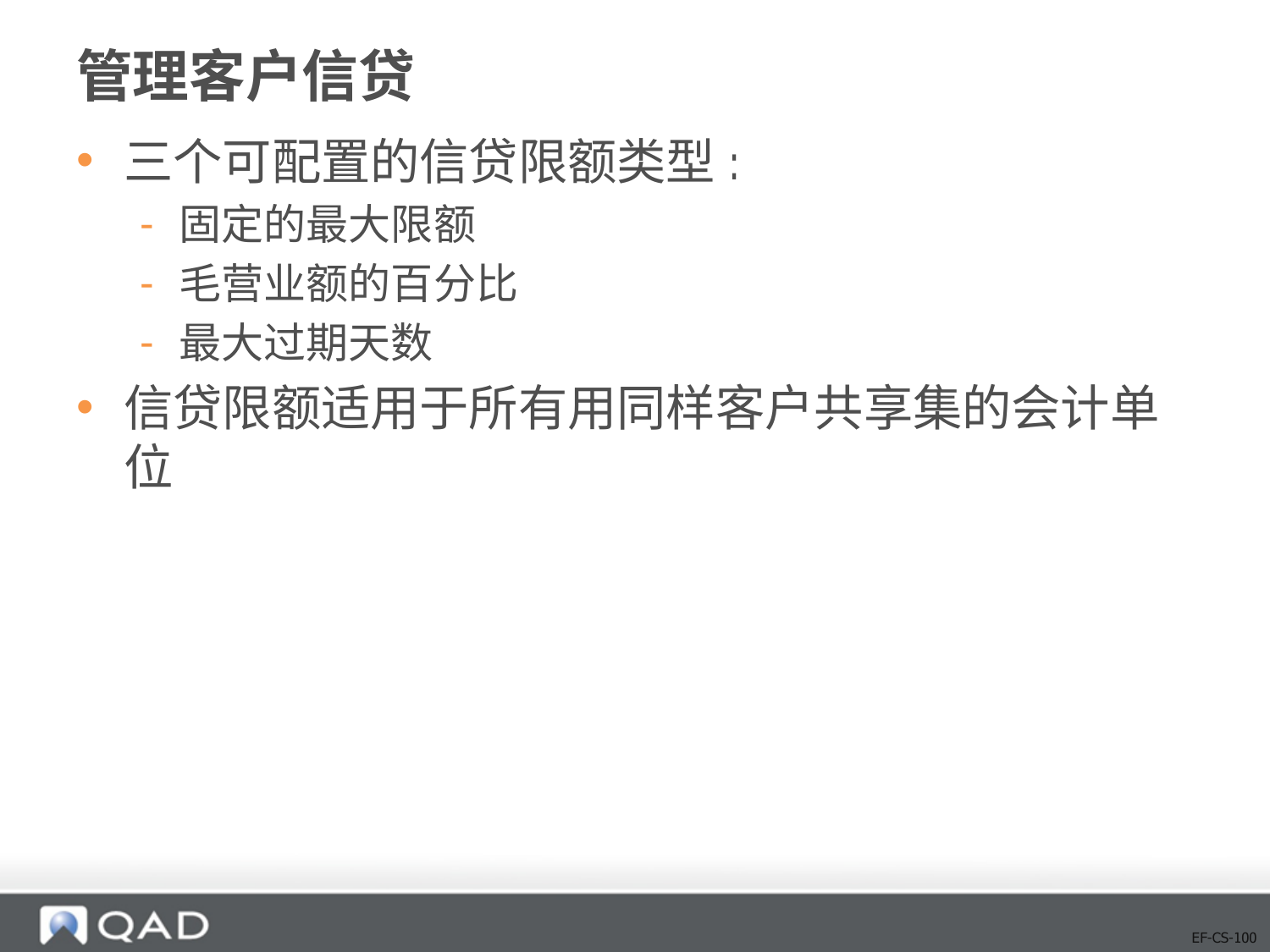

# 管理客户信贷
三个可配置的信贷限额类型:
固定的最大限额
毛营业额的百分比
最大过期天数
信贷限额适用于所有用同样客户共享集的会计单位

EF-CS-100